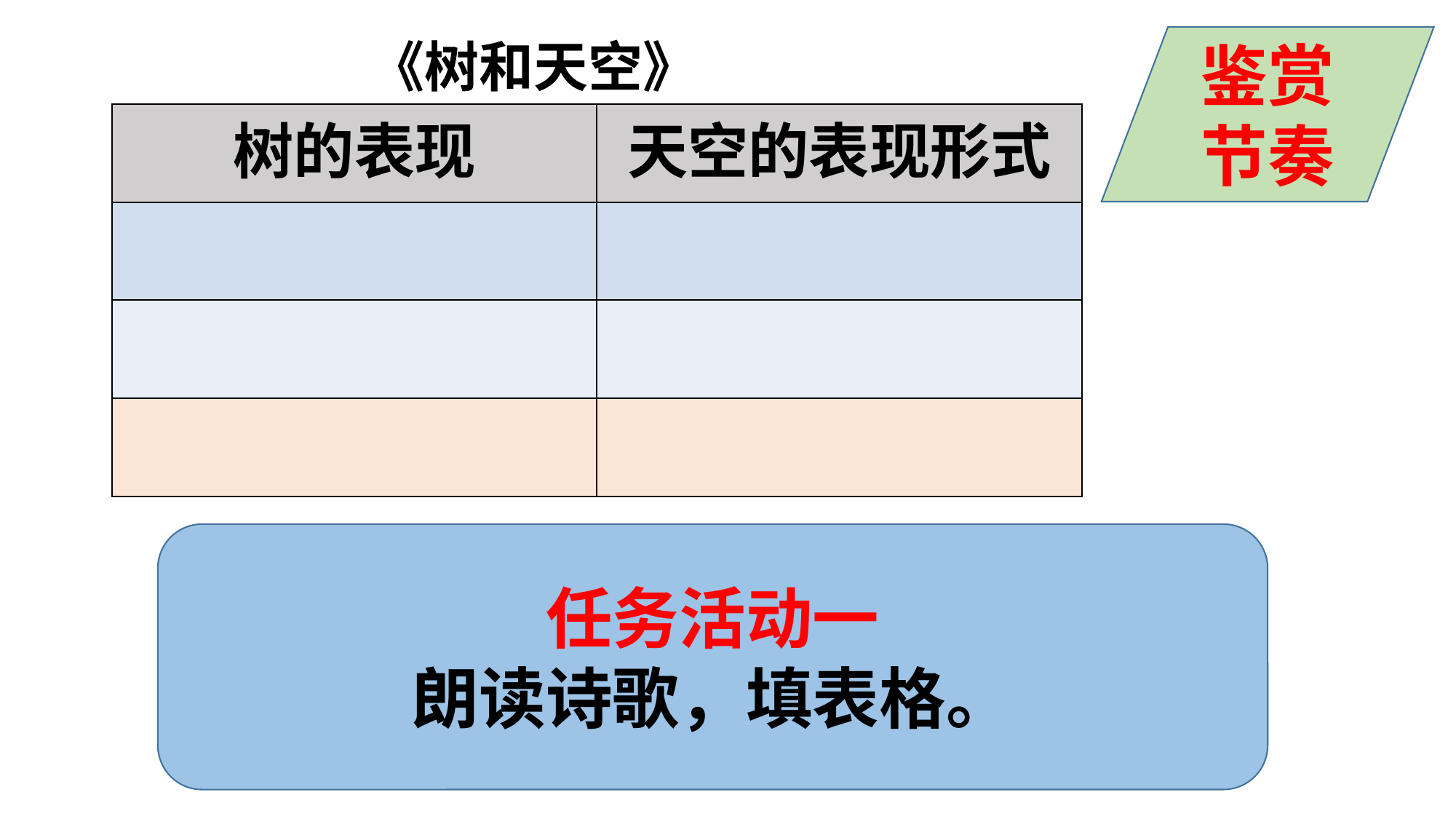

《树和天空》
鉴赏节奏
| 树的表现 | 天空的表现形式 |
| --- | --- |
|  |  |
|  |  |
|  |  |
任务活动一
朗读诗歌，填表格。